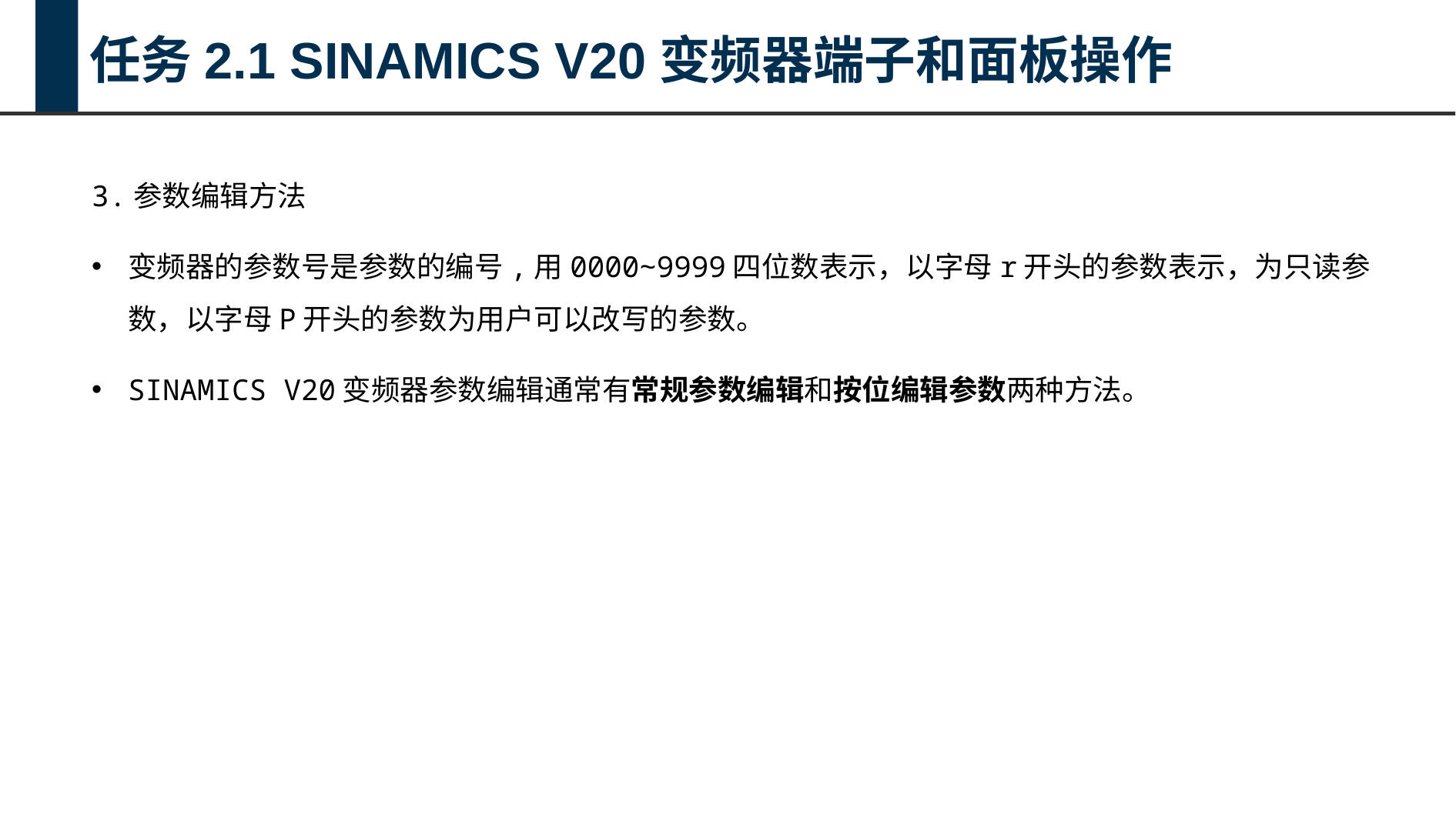

任务2.1 SINAMICS V20变频器端子和面板操作
3.参数编辑方法
变频器的参数号是参数的编号,用0000∼9999四位数表示，以字母r开头的参数表示，为只读参数，以字母P开头的参数为用户可以改写的参数。
SINAMICS V20变频器参数编辑通常有常规参数编辑和按位编辑参数两种方法。